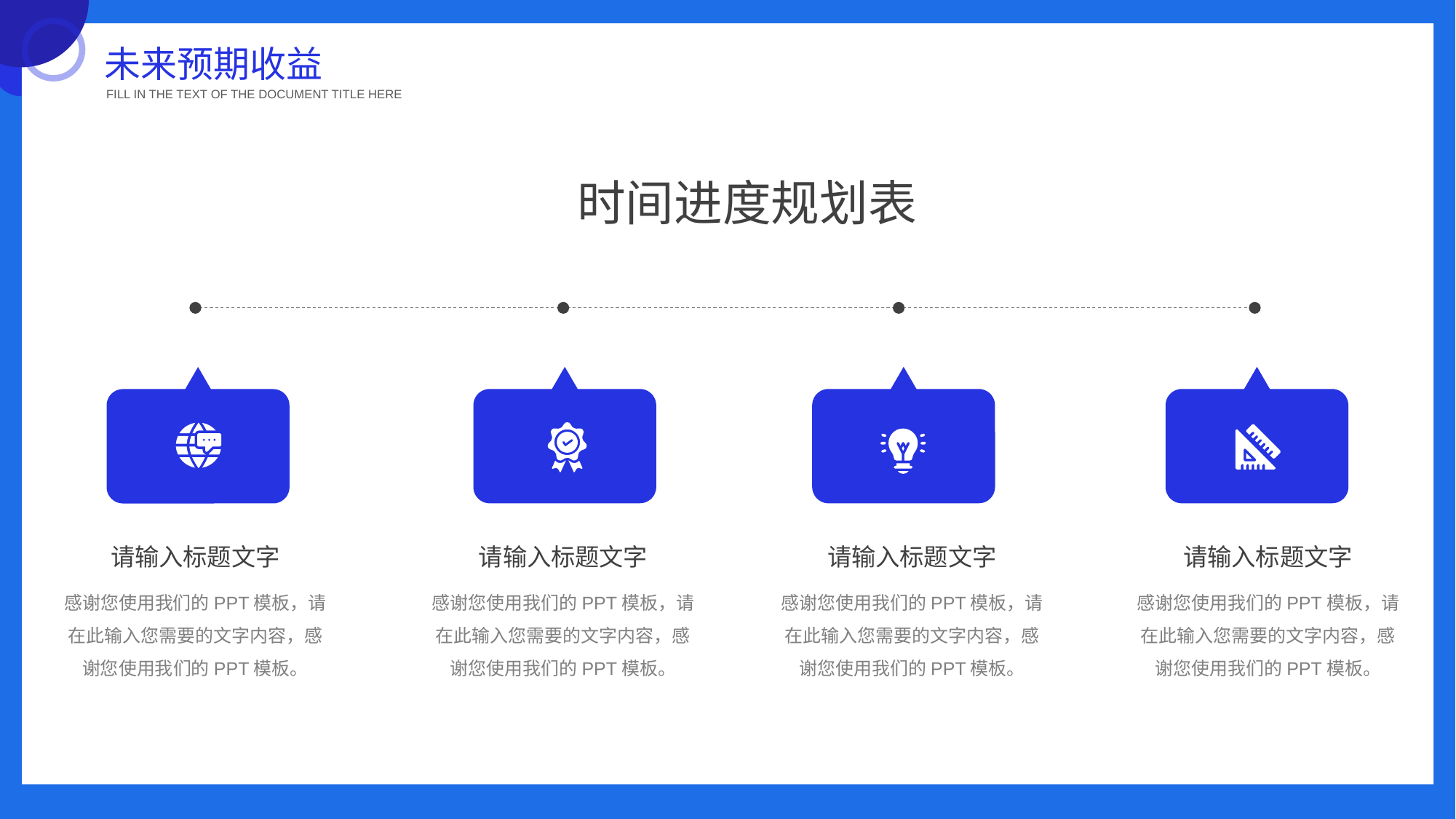

未来预期收益
FILL IN THE TEXT OF THE DOCUMENT TITLE HERE
时间进度规划表

请输入标题文字
请输入标题文字
请输入标题文字
请输入标题文字
感谢您使用我们的PPT模板，请在此输入您需要的文字内容，感谢您使用我们的PPT模板。
感谢您使用我们的PPT模板，请在此输入您需要的文字内容，感谢您使用我们的PPT模板。
感谢您使用我们的PPT模板，请在此输入您需要的文字内容，感谢您使用我们的PPT模板。
感谢您使用我们的PPT模板，请在此输入您需要的文字内容，感谢您使用我们的PPT模板。